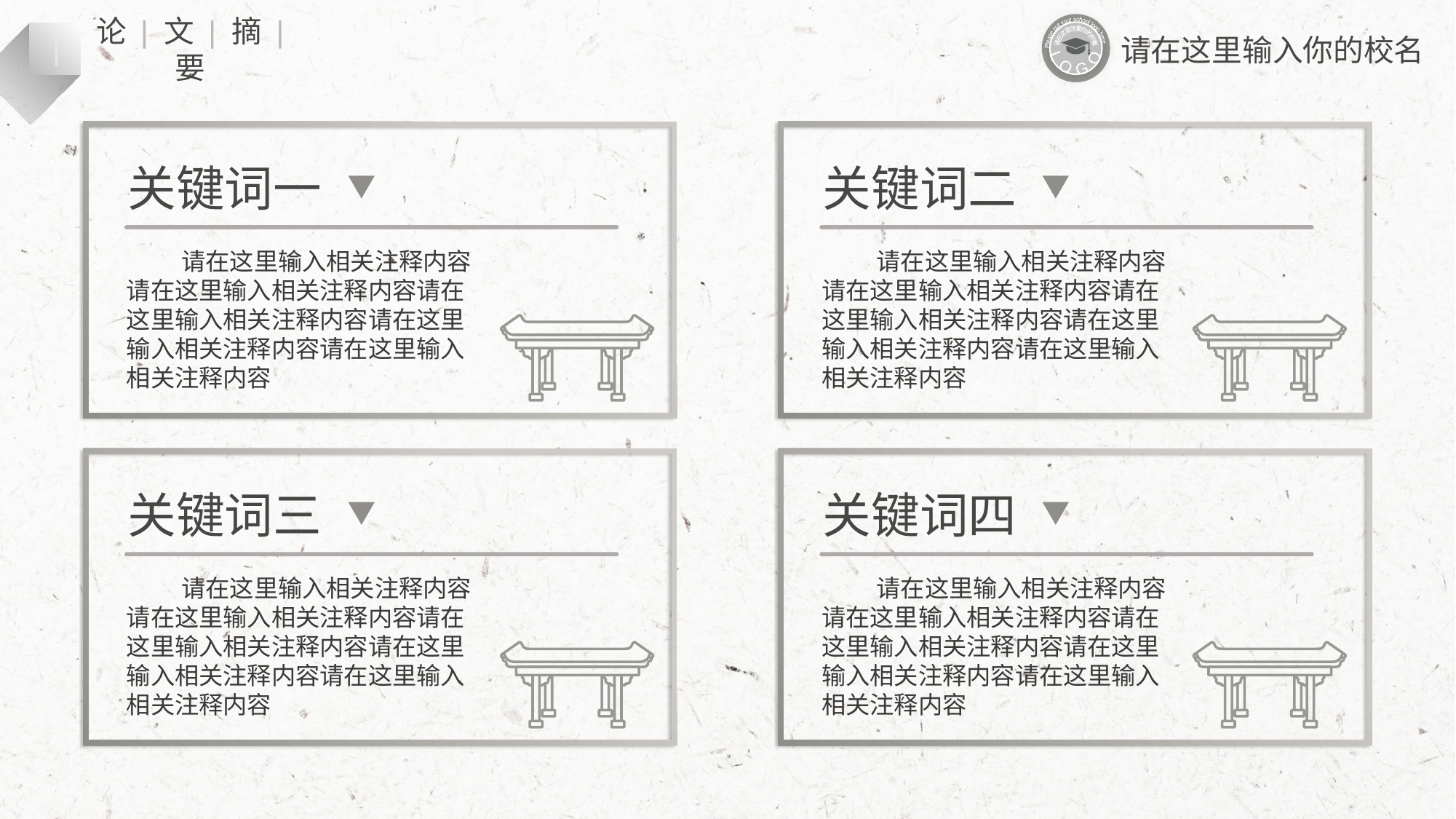

Please put your school logo here

L O G O
请在这里放置你的校徽

一

论 | 文 | 摘 | 要
请在这里输入你的校名

关键词一
关键词二

         请在这里输入相关注释内容请在这里输入相关注释内容请在这里输入相关注释内容请在这里输入相关注释内容请在这里输入相关注释内容
         请在这里输入相关注释内容请在这里输入相关注释内容请在这里输入相关注释内容请在这里输入相关注释内容请在这里输入相关注释内容

关键词三
关键词四

         请在这里输入相关注释内容请在这里输入相关注释内容请在这里输入相关注释内容请在这里输入相关注释内容请在这里输入相关注释内容
         请在这里输入相关注释内容请在这里输入相关注释内容请在这里输入相关注释内容请在这里输入相关注释内容请在这里输入相关注释内容